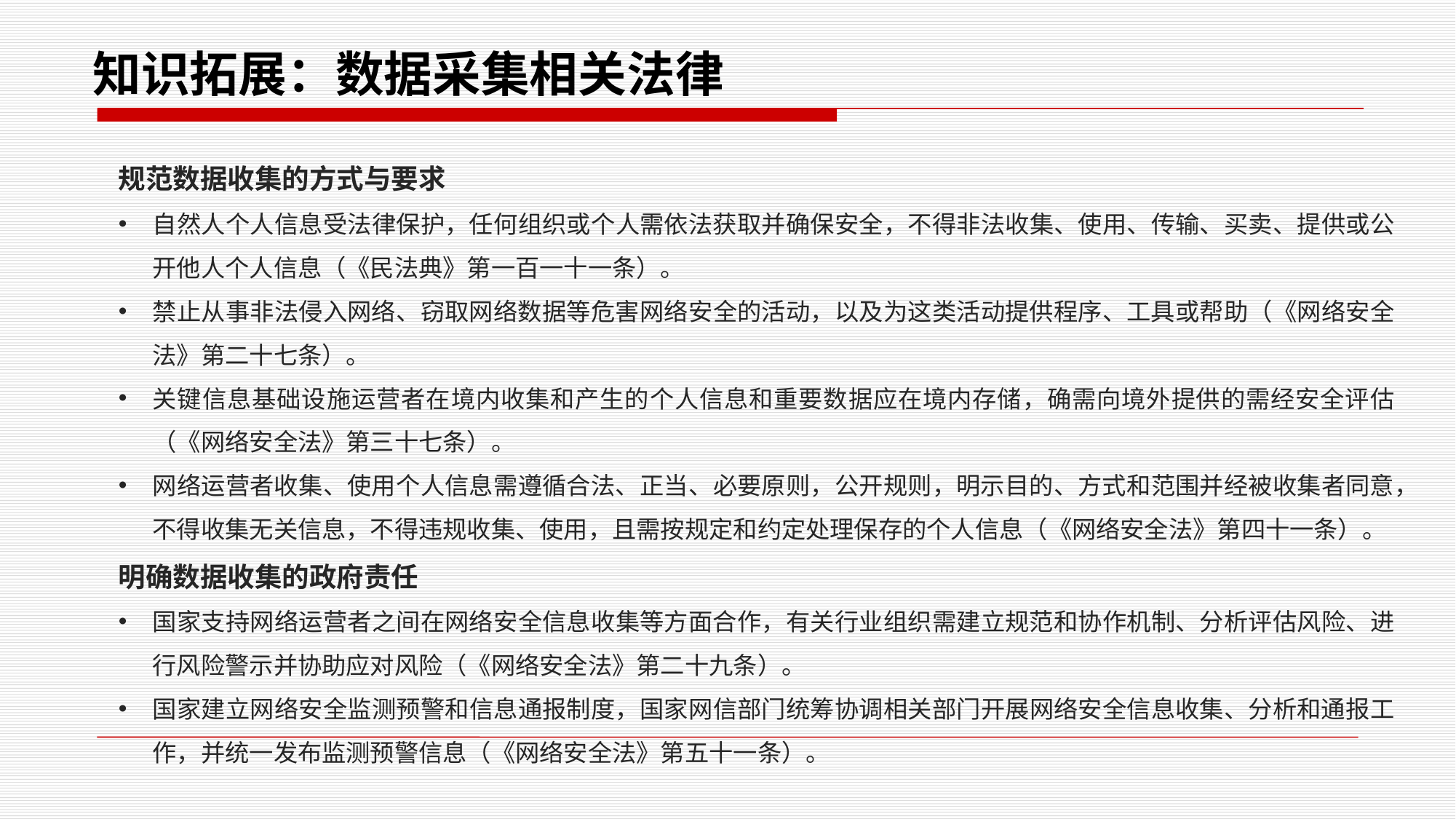

# 知识拓展：数据采集相关法律
规范数据收集的方式与要求
自然人个人信息受法律保护，任何组织或个人需依法获取并确保安全，不得非法收集、使用、传输、买卖、提供或公开他人个人信息（《民法典》第一百一十一条）。
禁止从事非法侵入网络、窃取网络数据等危害网络安全的活动，以及为这类活动提供程序、工具或帮助（《网络安全法》第二十七条）。
关键信息基础设施运营者在境内收集和产生的个人信息和重要数据应在境内存储，确需向境外提供的需经安全评估（《网络安全法》第三十七条）。
网络运营者收集、使用个人信息需遵循合法、正当、必要原则，公开规则，明示目的、方式和范围并经被收集者同意，不得收集无关信息，不得违规收集、使用，且需按规定和约定处理保存的个人信息（《网络安全法》第四十一条）。
明确数据收集的政府责任
国家支持网络运营者之间在网络安全信息收集等方面合作，有关行业组织需建立规范和协作机制、分析评估风险、进行风险警示并协助应对风险（《网络安全法》第二十九条）。
国家建立网络安全监测预警和信息通报制度，国家网信部门统筹协调相关部门开展网络安全信息收集、分析和通报工作，并统一发布监测预警信息（《网络安全法》第五十一条）。